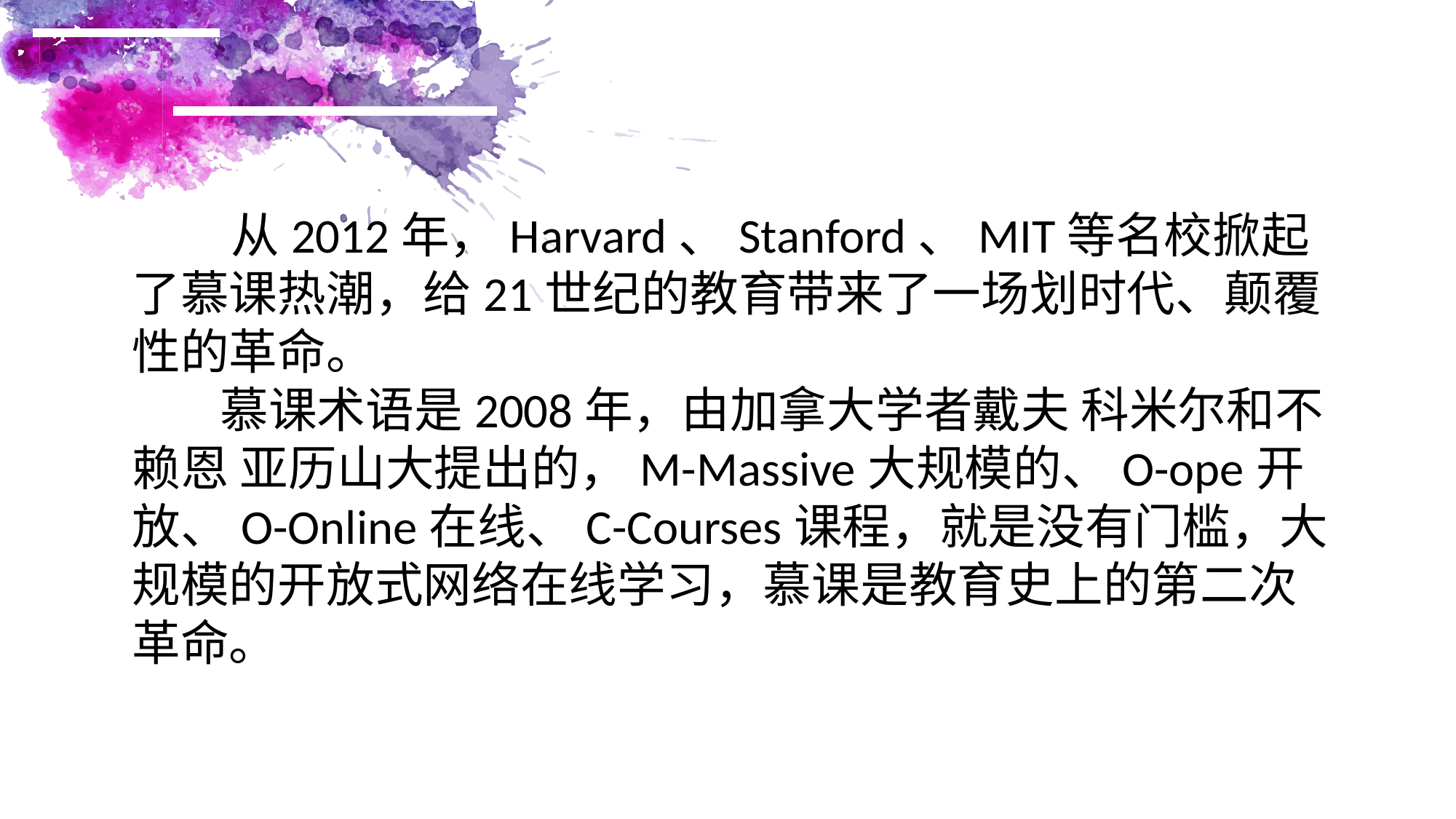

从2012年，Harvard、Stanford、MIT等名校掀起了慕课热潮，给21世纪的教育带来了一场划时代、颠覆性的革命。
       慕课术语是2008年，由加拿大学者戴夫 科米尔和不赖恩 亚历山大提出的，M-Massive大规模的、O-ope开放、O-Online在线、C-Courses课程，就是没有门槛，大规模的开放式网络在线学习，慕课是教育史上的第二次革命。